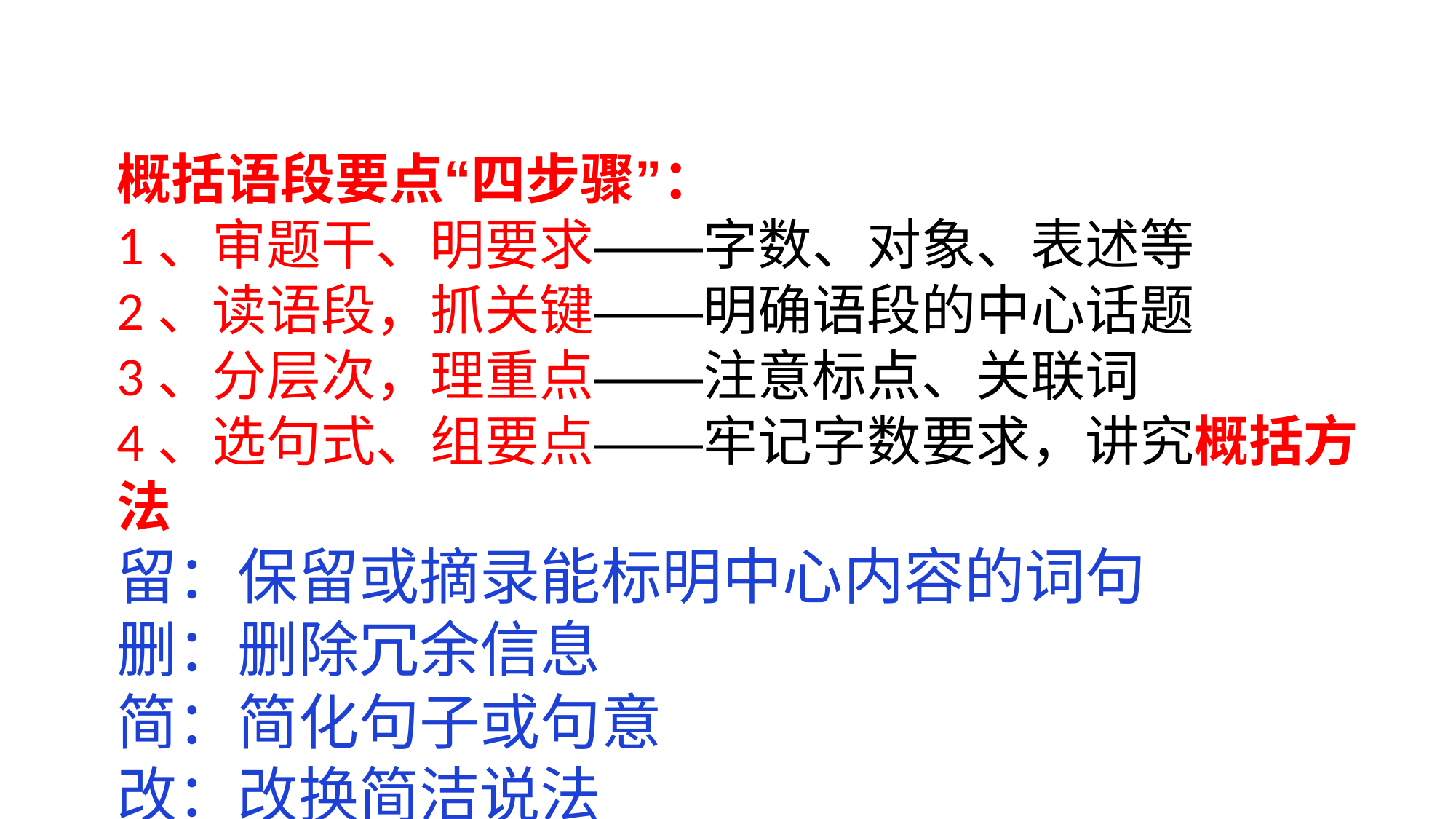

概括语段要点“四步骤”：
1、审题干、明要求——字数、对象、表述等
2、读语段，抓关键——明确语段的中心话题
3、分层次，理重点——注意标点、关联词
4、选句式、组要点——牢记字数要求，讲究概括方法
留：保留或摘录能标明中心内容的词句
删：删除冗余信息
简：简化句子或句意
改：改换简洁说法